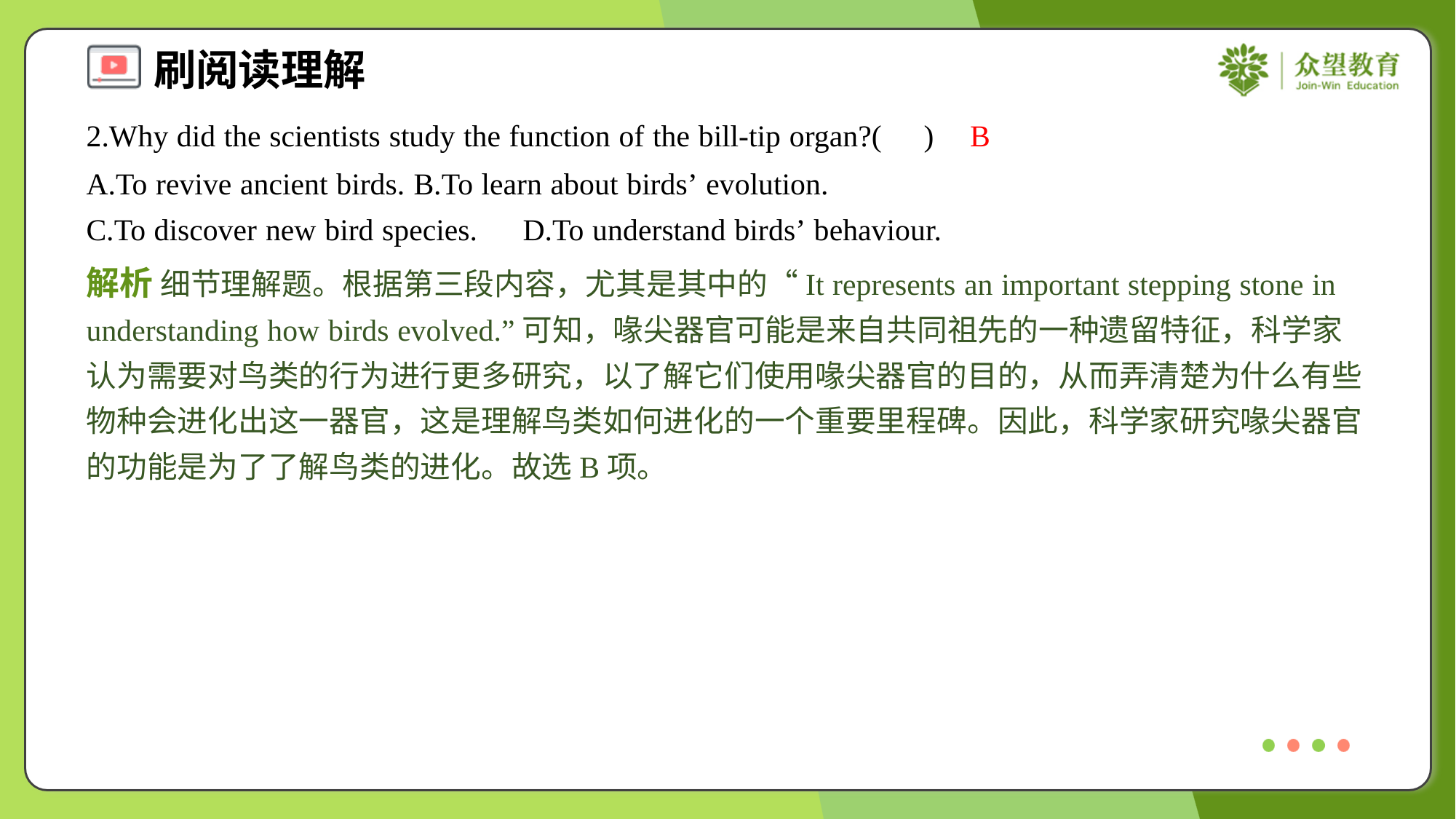

2.Why did the scientists study the function of the bill-tip organ?(     )
B
A.To revive ancient birds.	B.To learn about birds’ evolution.
C.To discover new bird species.	D.To understand birds’ behaviour.
解析 细节理解题。根据第三段内容，尤其是其中的“It represents an important stepping stone in understanding how birds evolved.”可知，喙尖器官可能是来自共同祖先的一种遗留特征，科学家认为需要对鸟类的行为进行更多研究，以了解它们使用喙尖器官的目的，从而弄清楚为什么有些物种会进化出这一器官，这是理解鸟类如何进化的一个重要里程碑。因此，科学家研究喙尖器官的功能是为了了解鸟类的进化。故选B项。